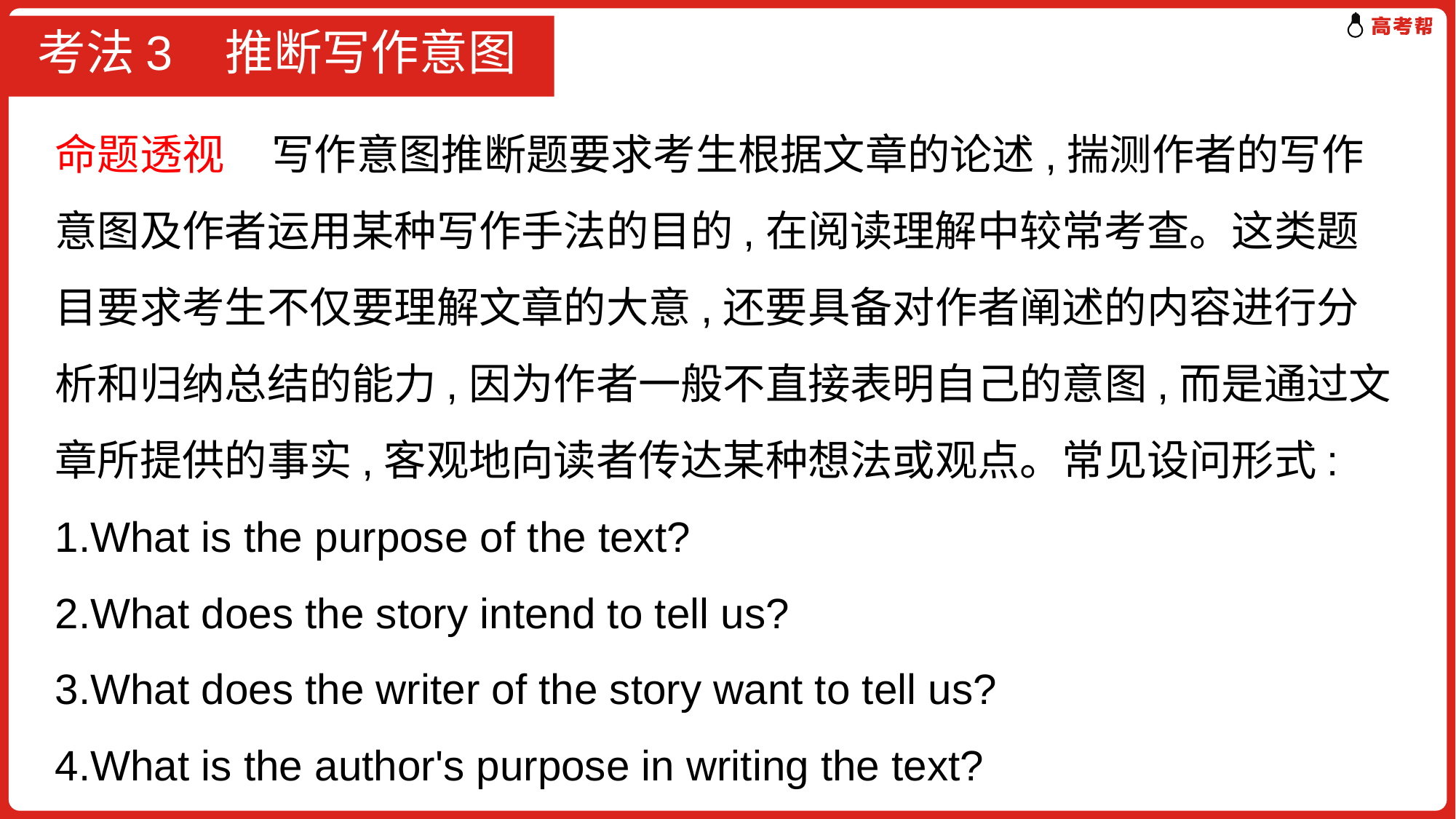

# 考法3   推断写作意图
命题透视     写作意图推断题要求考生根据文章的论述,揣测作者的写作意图及作者运用某种写作手法的目的,在阅读理解中较常考查。这类题目要求考生不仅要理解文章的大意,还要具备对作者阐述的内容进行分析和归纳总结的能力,因为作者一般不直接表明自己的意图,而是通过文章所提供的事实,客观地向读者传达某种想法或观点。常见设问形式:
1.What is the purpose of the text?
2.What does the story intend to tell us?
3.What does the writer of the story want to tell us?
4.What is the author's purpose in writing the text?